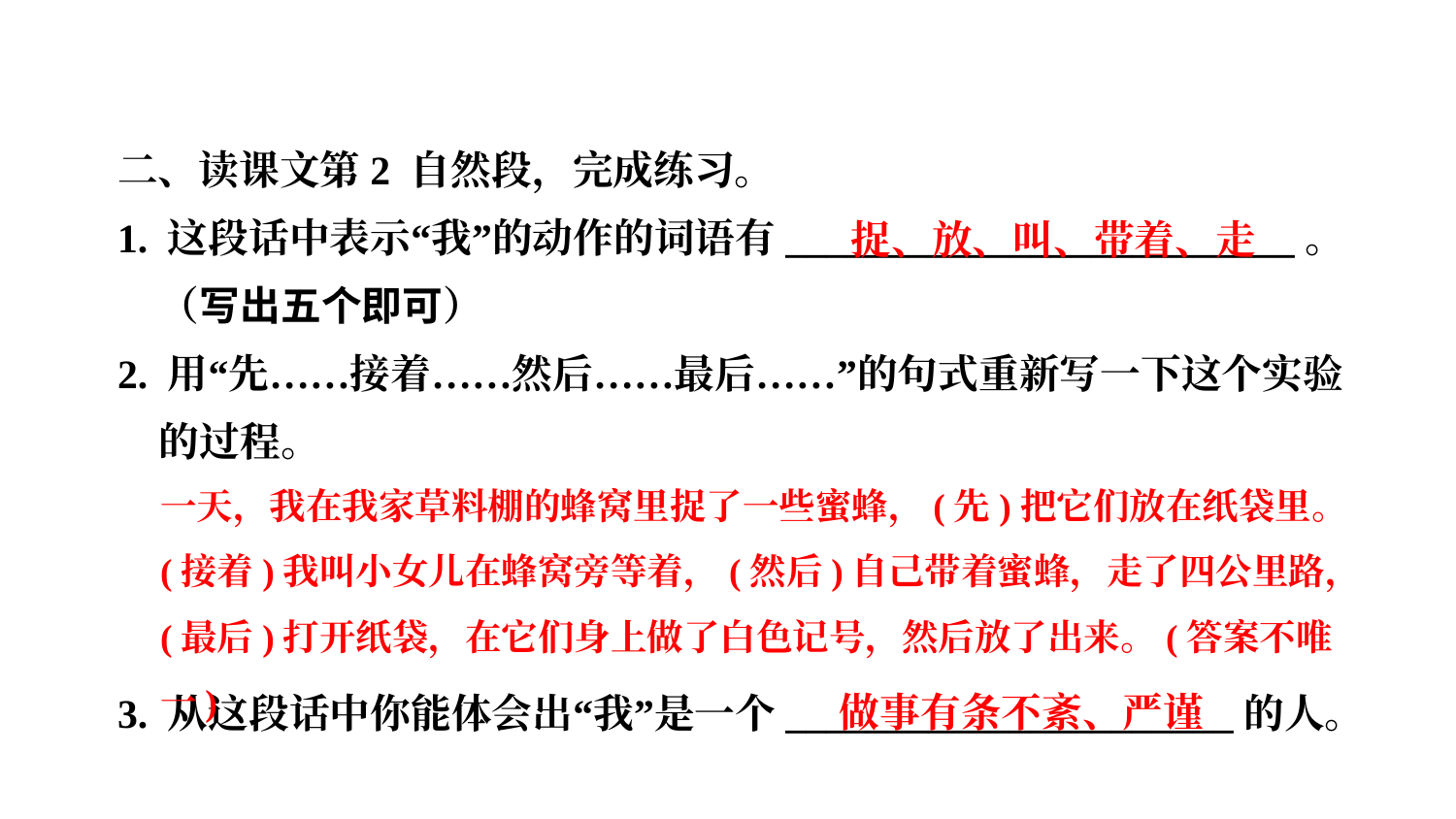

二、读课文第2 自然段，完成练习。
1. 这段话中表示“我”的动作的词语有_________________________。（写出五个即可）
2. 用“先……接着……然后……最后……”的句式重新写一下这个实验的过程。

3. 从这段话中你能体会出“我”是一个______________________的人。
捉、放、叫、带着、走
一天，我在我家草料棚的蜂窝里捉了一些蜜蜂，(先)把它们放在纸袋里。(接着)我叫小女儿在蜂窝旁等着，(然后)自己带着蜜蜂，走了四公里路，(最后)打开纸袋，在它们身上做了白色记号，然后放了出来。(答案不唯一)
做事有条不紊、严谨